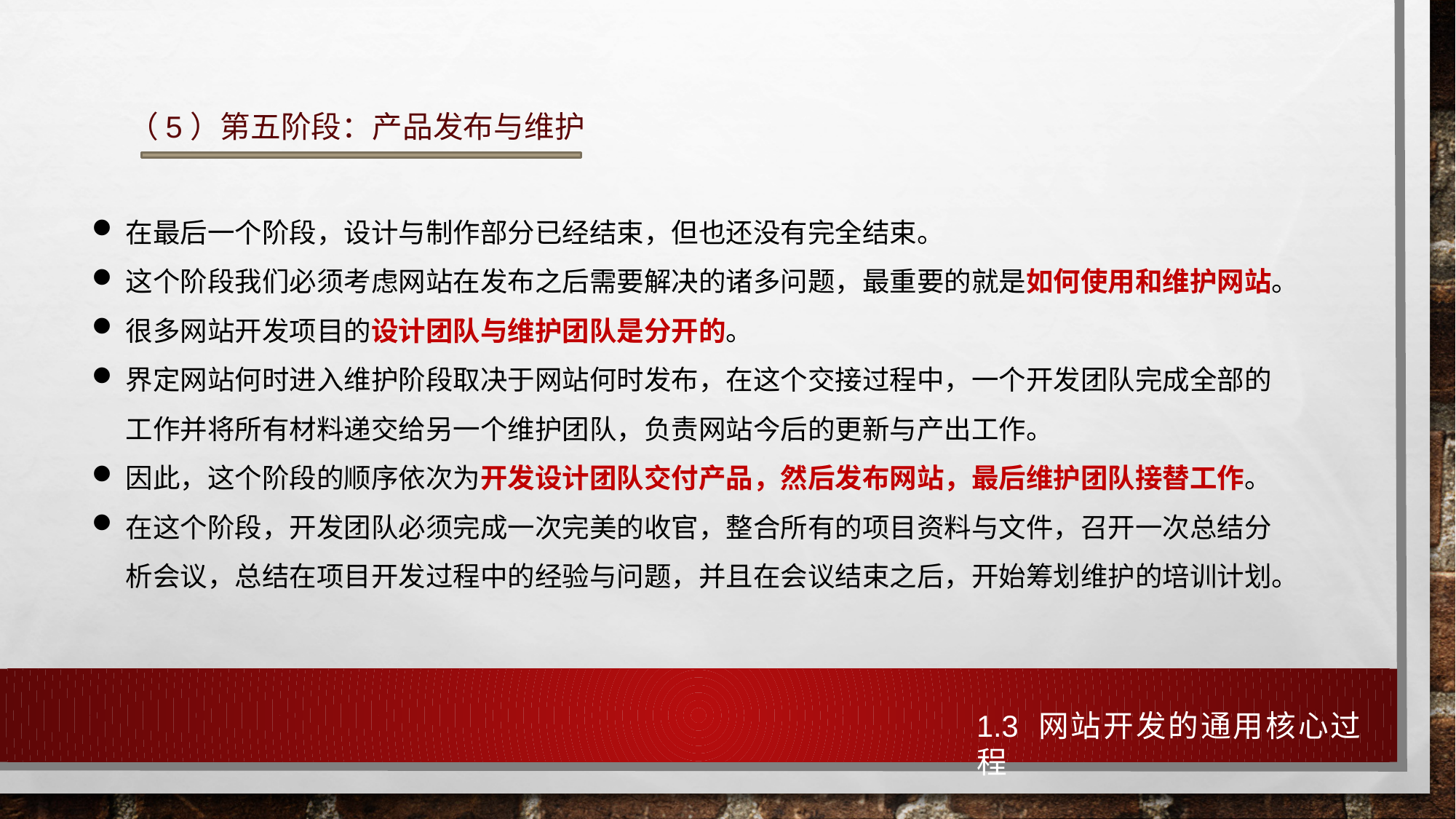

（5）第五阶段：产品发布与维护

在最后一个阶段，设计与制作部分已经结束，但也还没有完全结束。
这个阶段我们必须考虑网站在发布之后需要解决的诸多问题，最重要的就是如何使用和维护网站。
很多网站开发项目的设计团队与维护团队是分开的。
界定网站何时进入维护阶段取决于网站何时发布，在这个交接过程中，一个开发团队完成全部的工作并将所有材料递交给另一个维护团队，负责网站今后的更新与产出工作。
因此，这个阶段的顺序依次为开发设计团队交付产品，然后发布网站，最后维护团队接替工作。
在这个阶段，开发团队必须完成一次完美的收官，整合所有的项目资料与文件，召开一次总结分析会议，总结在项目开发过程中的经验与问题，并且在会议结束之后，开始筹划维护的培训计划。

1.3 网站开发的通用核心过程